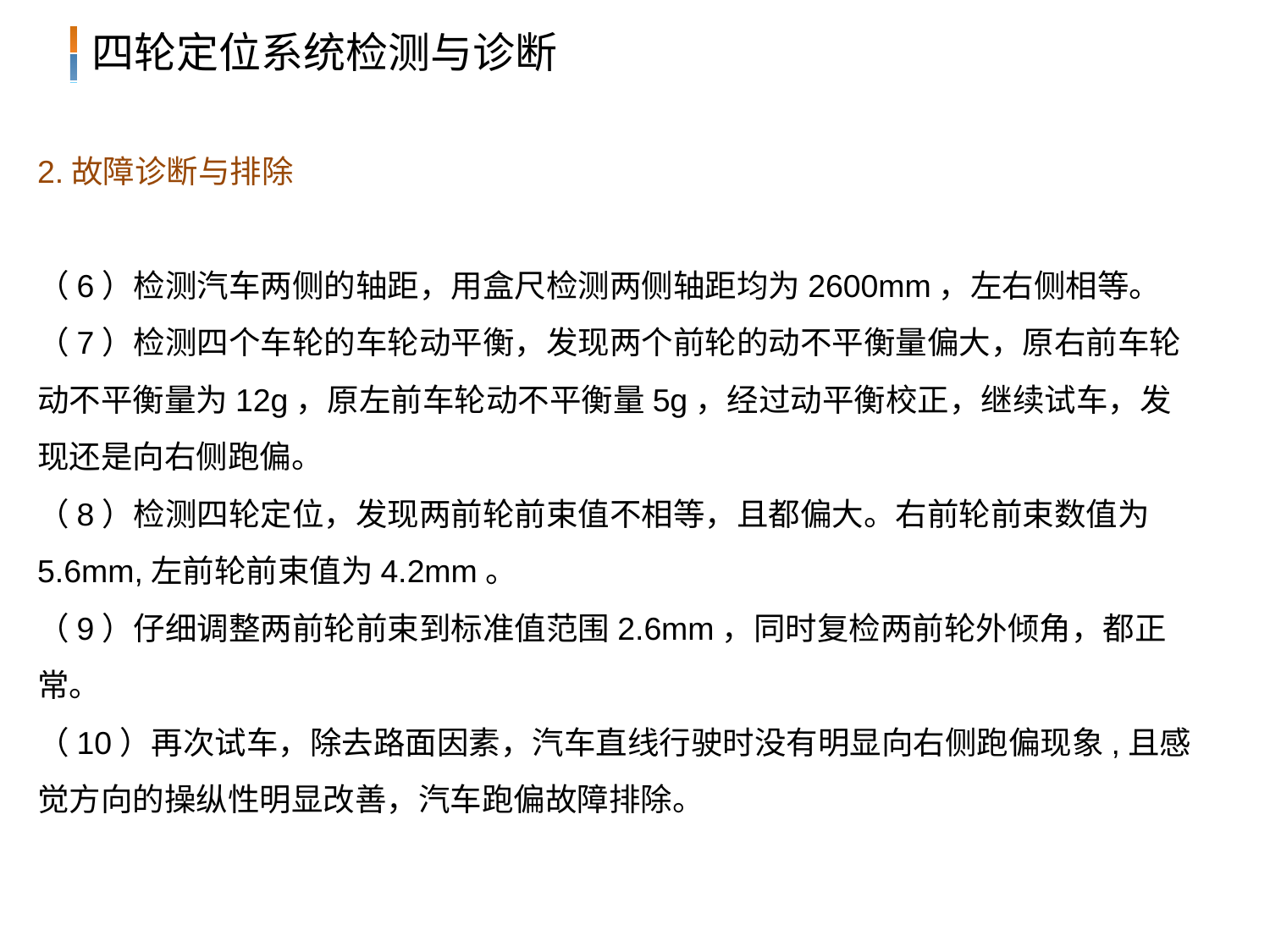

2.故障诊断与排除

（6）检测汽车两侧的轴距，用盒尺检测两侧轴距均为2600mm，左右侧相等。
（7）检测四个车轮的车轮动平衡，发现两个前轮的动不平衡量偏大，原右前车轮动不平衡量为12g，原左前车轮动不平衡量5g，经过动平衡校正，继续试车，发现还是向右侧跑偏。
（8）检测四轮定位，发现两前轮前束值不相等，且都偏大。右前轮前束数值为5.6mm,左前轮前束值为4.2mm。
（9）仔细调整两前轮前束到标准值范围2.6mm，同时复检两前轮外倾角，都正常。
（10）再次试车，除去路面因素，汽车直线行驶时没有明显向右侧跑偏现象,且感觉方向的操纵性明显改善，汽车跑偏故障排除。